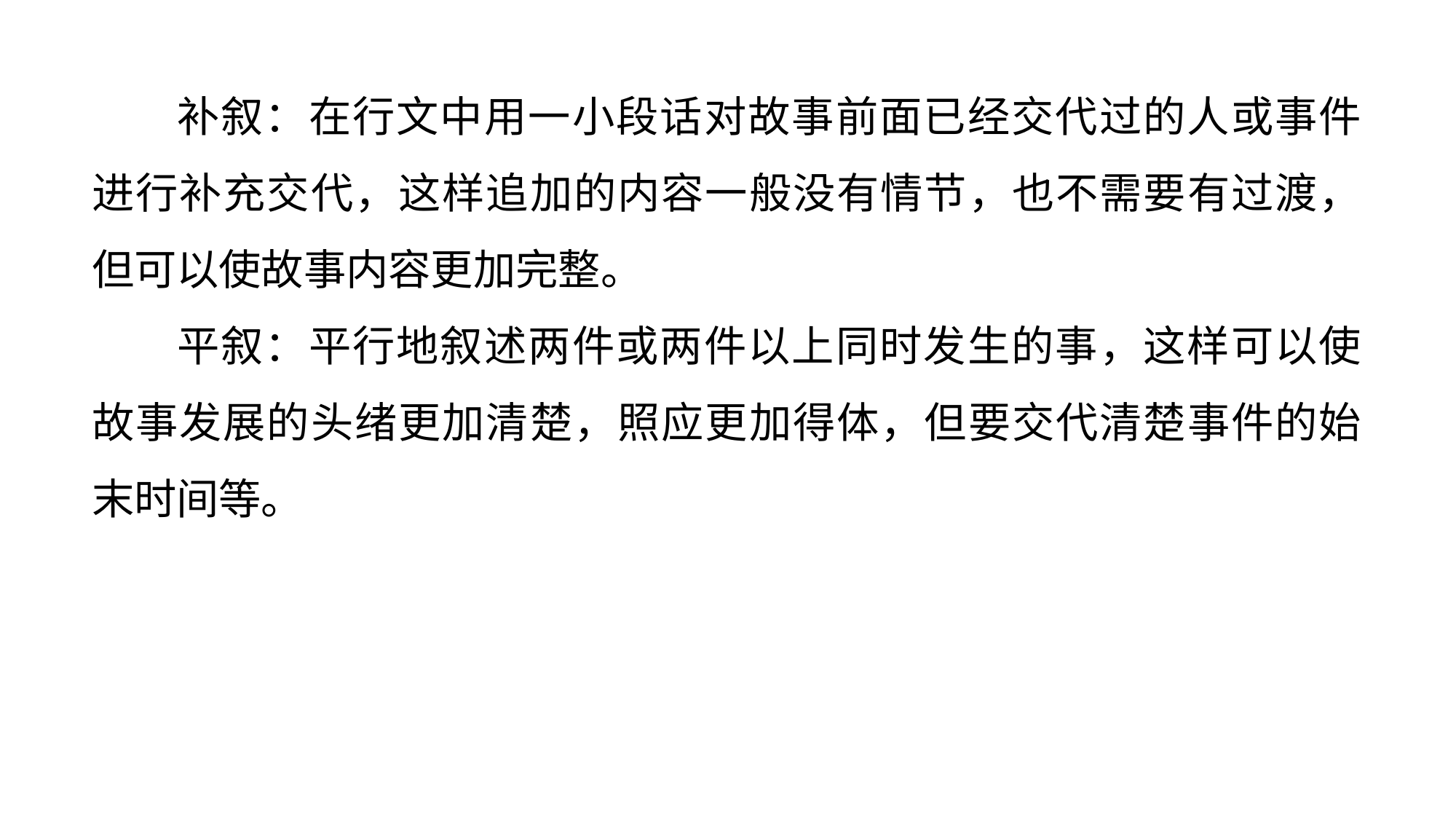

补叙：在行文中用一小段话对故事前面已经交代过的人或事件进行补充交代，这样追加的内容一般没有情节，也不需要有过渡，但可以使故事内容更加完整。
平叙：平行地叙述两件或两件以上同时发生的事，这样可以使故事发展的头绪更加清楚，照应更加得体，但要交代清楚事件的始末时间等。